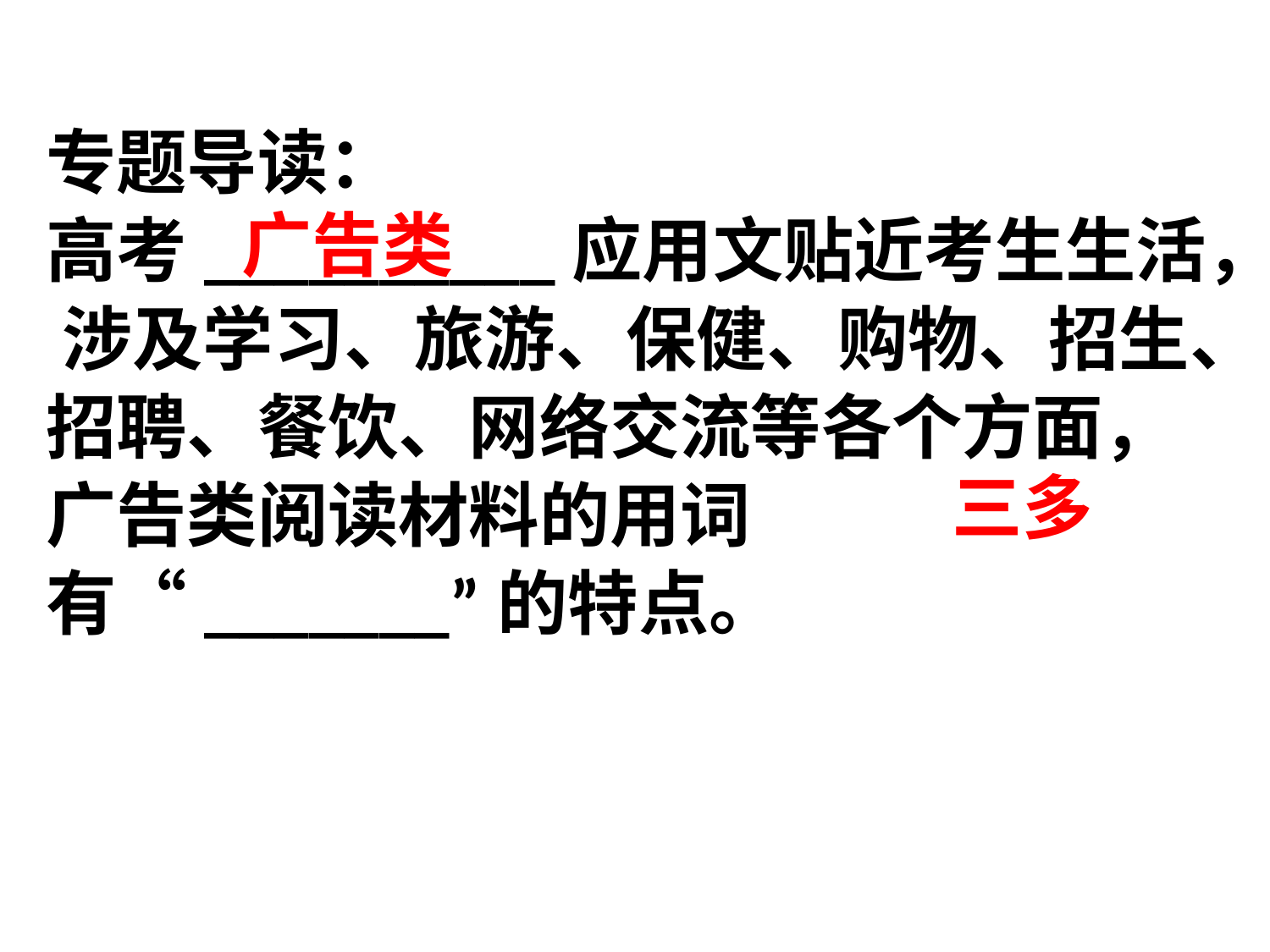

专题导读：
高考__________应用文贴近考生生活， 涉及学习、旅游、保健、购物、招生、招聘、餐饮、网络交流等各个方面，广告类阅读材料的用词有“_______”的特点。
广告类
三多